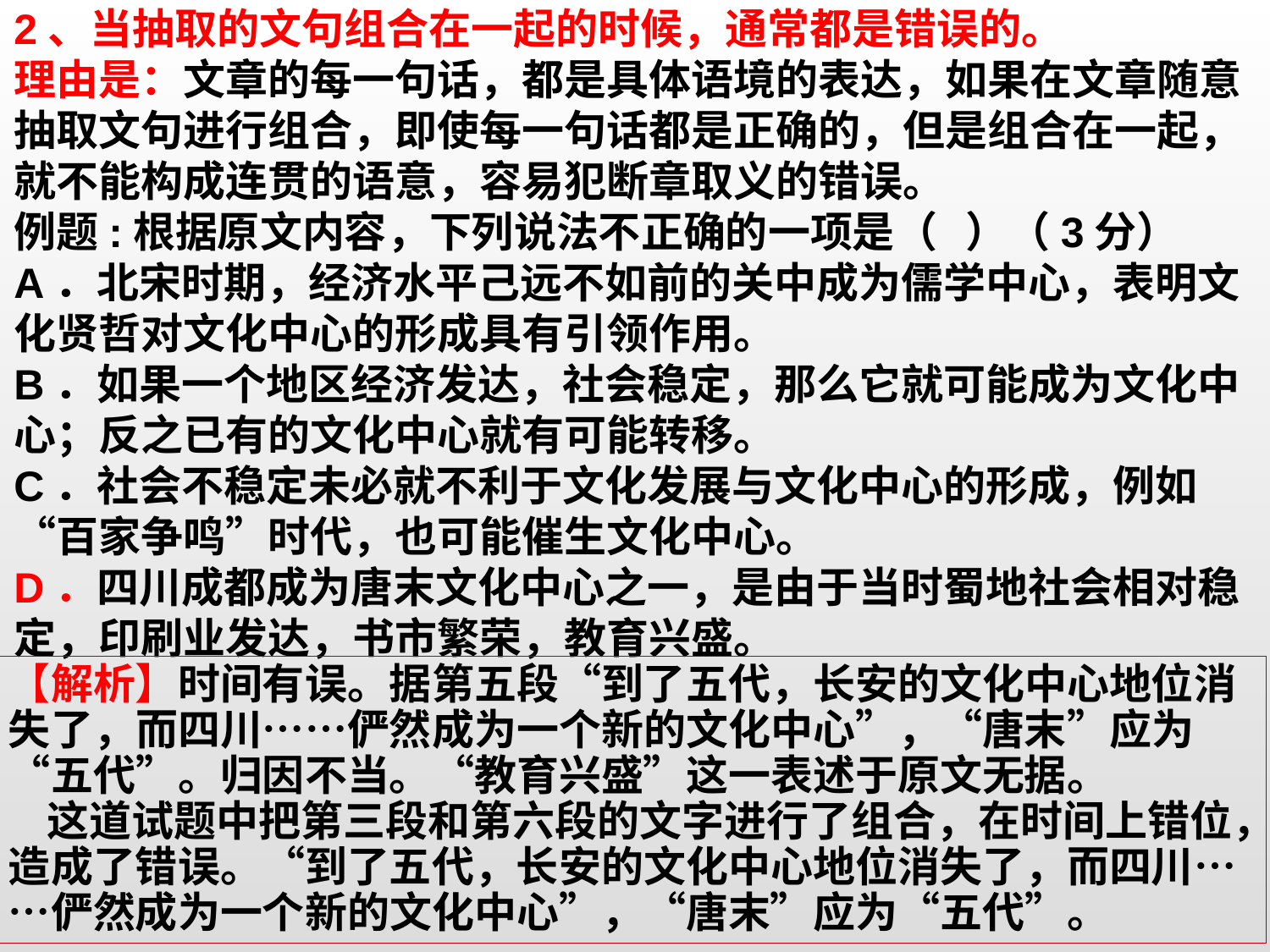

2、当抽取的文句组合在一起的时候，通常都是错误的。
理由是：文章的每一句话，都是具体语境的表达，如果在文章随意抽取文句进行组合，即使每一句话都是正确的，但是组合在一起，就不能构成连贯的语意，容易犯断章取义的错误。
例题:根据原文内容，下列说法不正确的一项是（   ）（3分）
A．北宋时期，经济水平己远不如前的关中成为儒学中心，表明文化贤哲对文化中心的形成具有引领作用。
B．如果一个地区经济发达，社会稳定，那么它就可能成为文化中心；反之已有的文化中心就有可能转移。
C．社会不稳定未必就不利于文化发展与文化中心的形成，例如“百家争鸣”时代，也可能催生文化中心。
D．四川成都成为唐末文化中心之一，是由于当时蜀地社会相对稳定，印刷业发达，书市繁荣，教育兴盛。
【解析】时间有误。据第五段“到了五代，长安的文化中心地位消失了，而四川……俨然成为一个新的文化中心”，“唐末”应为“五代”。归因不当。“教育兴盛”这一表述于原文无据。
   这道试题中把第三段和第六段的文字进行了组合，在时间上错位，造成了错误。“到了五代，长安的文化中心地位消失了，而四川……俨然成为一个新的文化中心”，“唐末”应为“五代”。